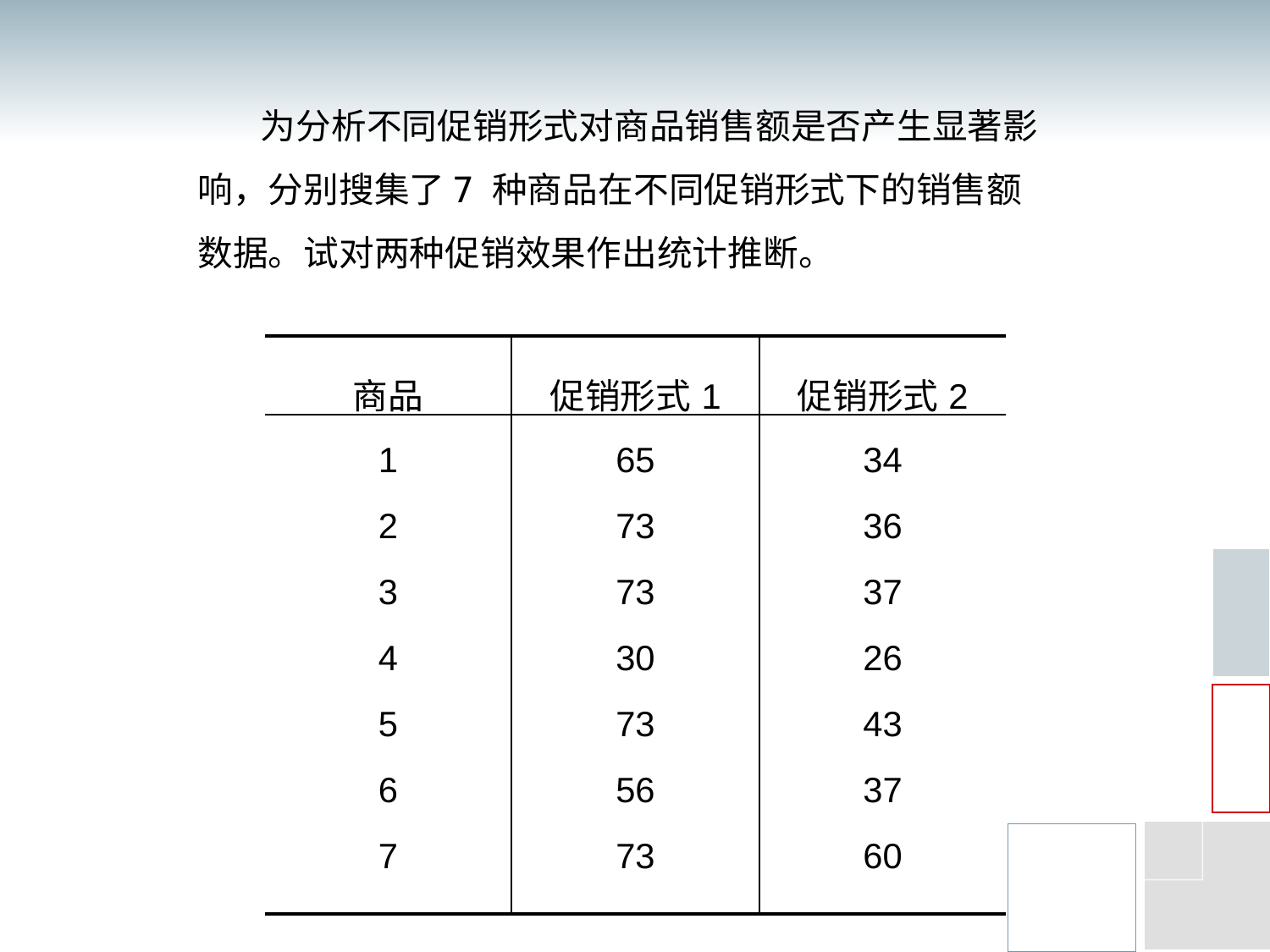

为分析不同促销形式对商品销售额是否产生显著影响，分别搜集了7 种商品在不同促销形式下的销售额数据。试对两种促销效果作出统计推断。
| 商品 | 促销形式1 | 促销形式2 |
| --- | --- | --- |
| 1 2 3 4 5 6 7 | 65 73 73 30 73 56 73 | 34 36 37 26 43 37 60 |